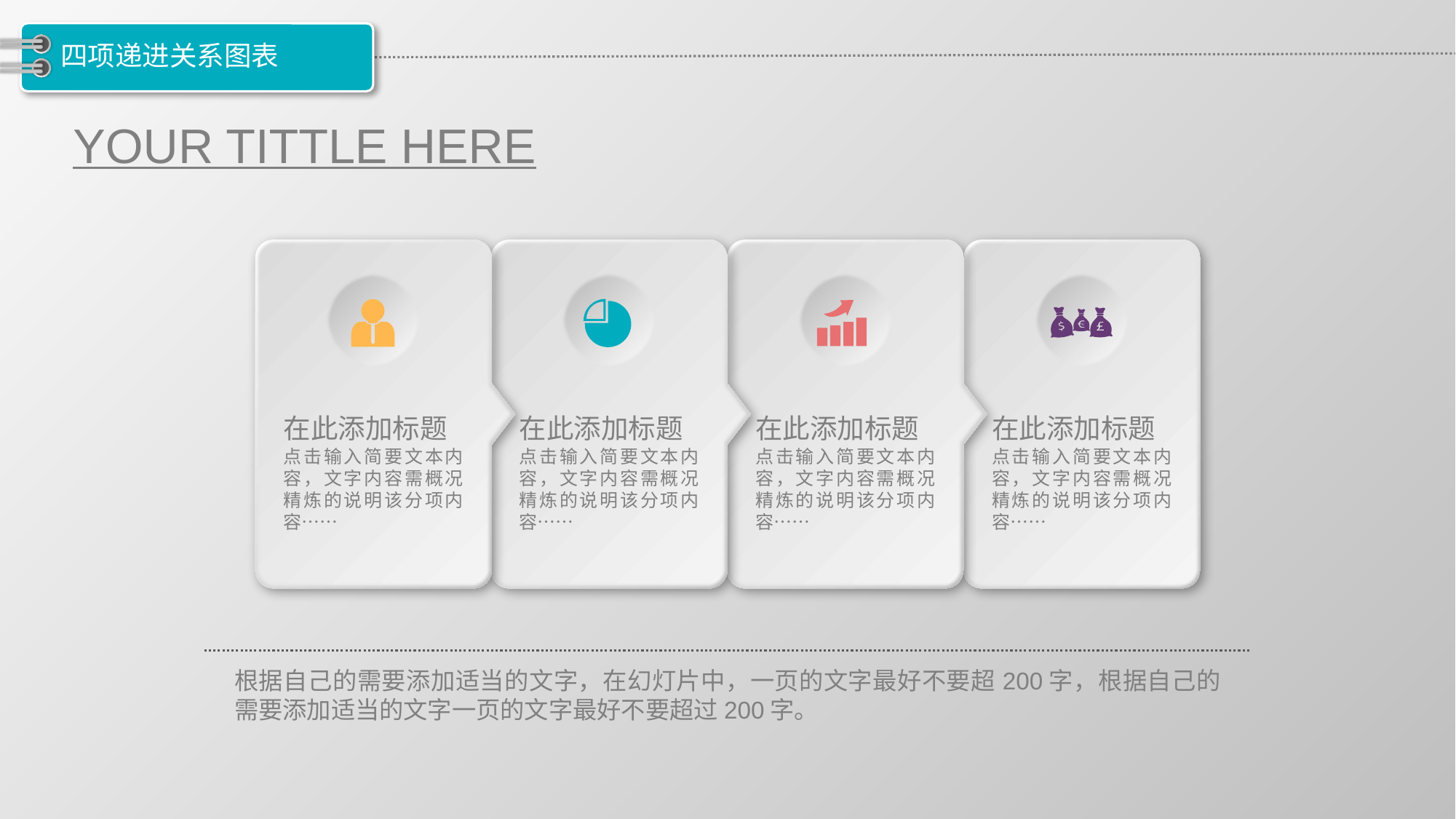

# 四项递进关系图表
YOUR TITTLE HERE

在此添加标题
点击输入简要文本内容，文字内容需概况精炼的说明该分项内容……

在此添加标题
点击输入简要文本内容，文字内容需概况精炼的说明该分项内容……

在此添加标题
点击输入简要文本内容，文字内容需概况精炼的说明该分项内容……

在此添加标题
点击输入简要文本内容，文字内容需概况精炼的说明该分项内容……

根据自己的需要添加适当的文字，在幻灯片中，一页的文字最好不要超200字，根据自己的需要添加适当的文字一页的文字最好不要超过200字。